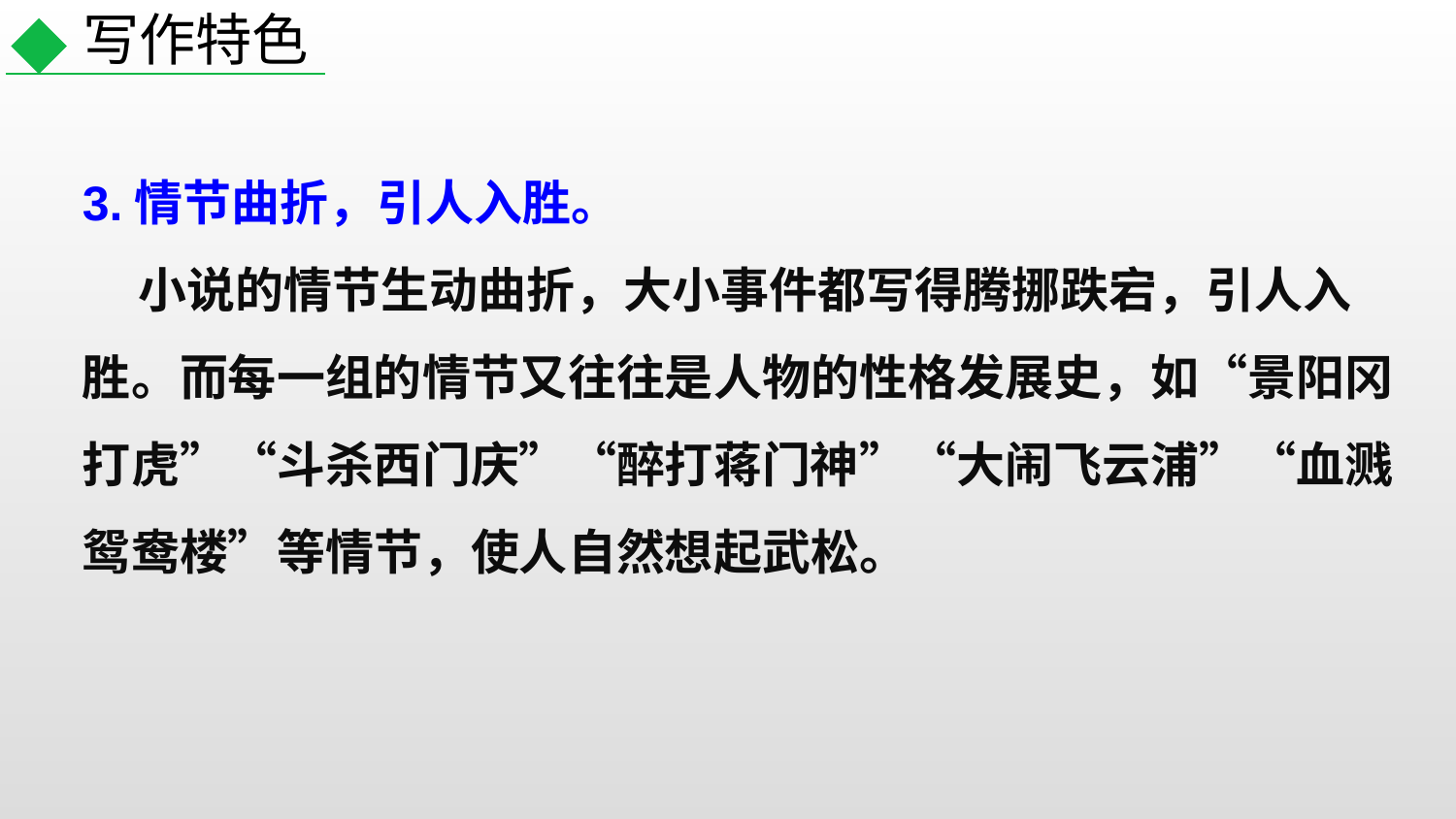

写作特色

3.情节曲折，引人入胜。
    小说的情节生动曲折，大小事件都写得腾挪跌宕，引人入胜。而每一组的情节又往往是人物的性格发展史，如“景阳冈打虎”“斗杀西门庆”“醉打蒋门神”“大闹飞云浦”“血溅鸳鸯楼”等情节，使人自然想起武松。